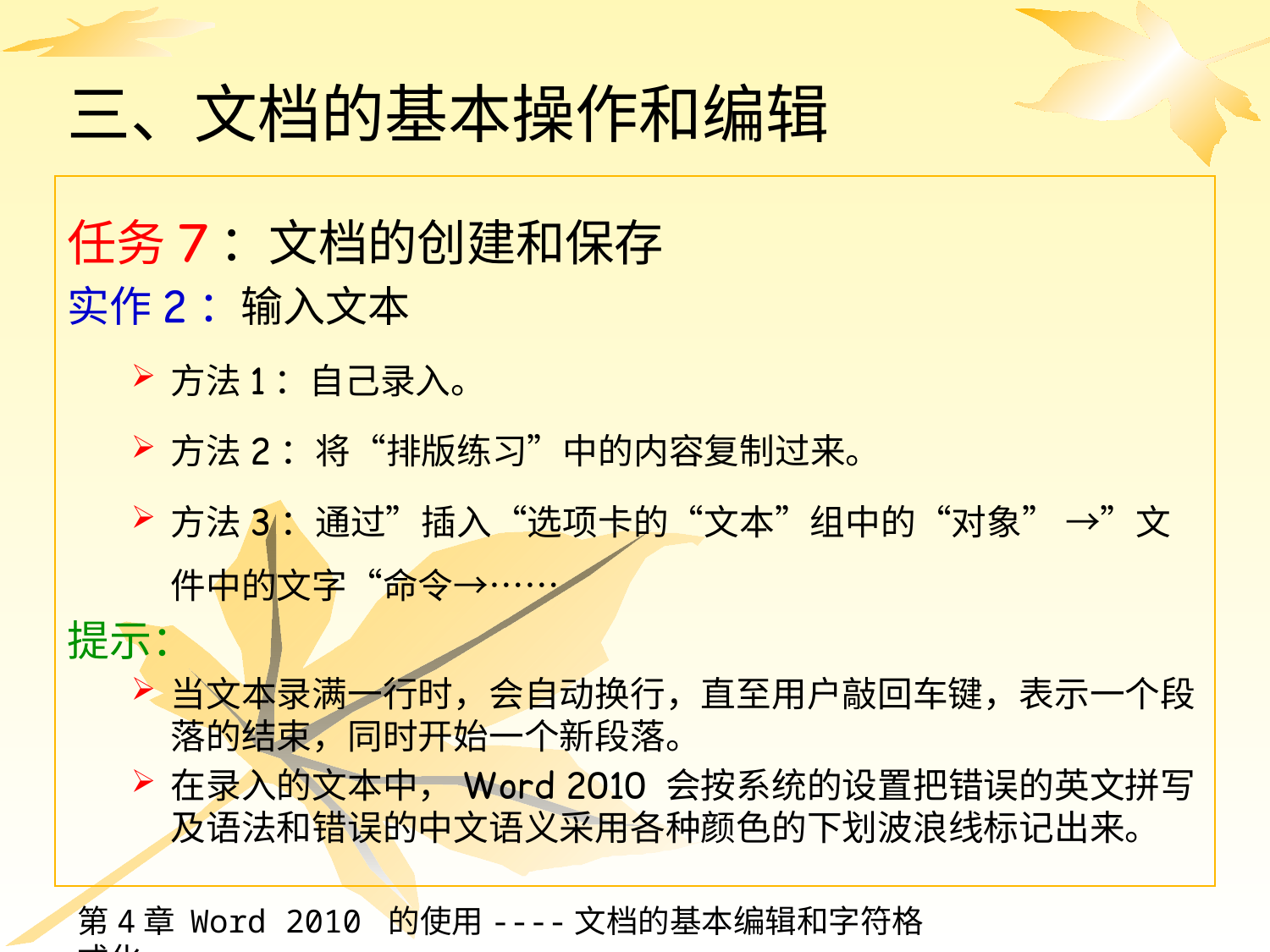

# 三、文档的基本操作和编辑
任务7：文档的创建和保存
实作2：输入文本
方法1：自己录入。
方法2：将“排版练习”中的内容复制过来。
方法3：通过”插入“选项卡的“文本”组中的“对象” →”文件中的文字“命令→……
提示：
当文本录满一行时，会自动换行，直至用户敲回车键，表示一个段落的结束，同时开始一个新段落。
在录入的文本中，Word 2010 会按系统的设置把错误的英文拼写及语法和错误的中文语义采用各种颜色的下划波浪线标记出来。